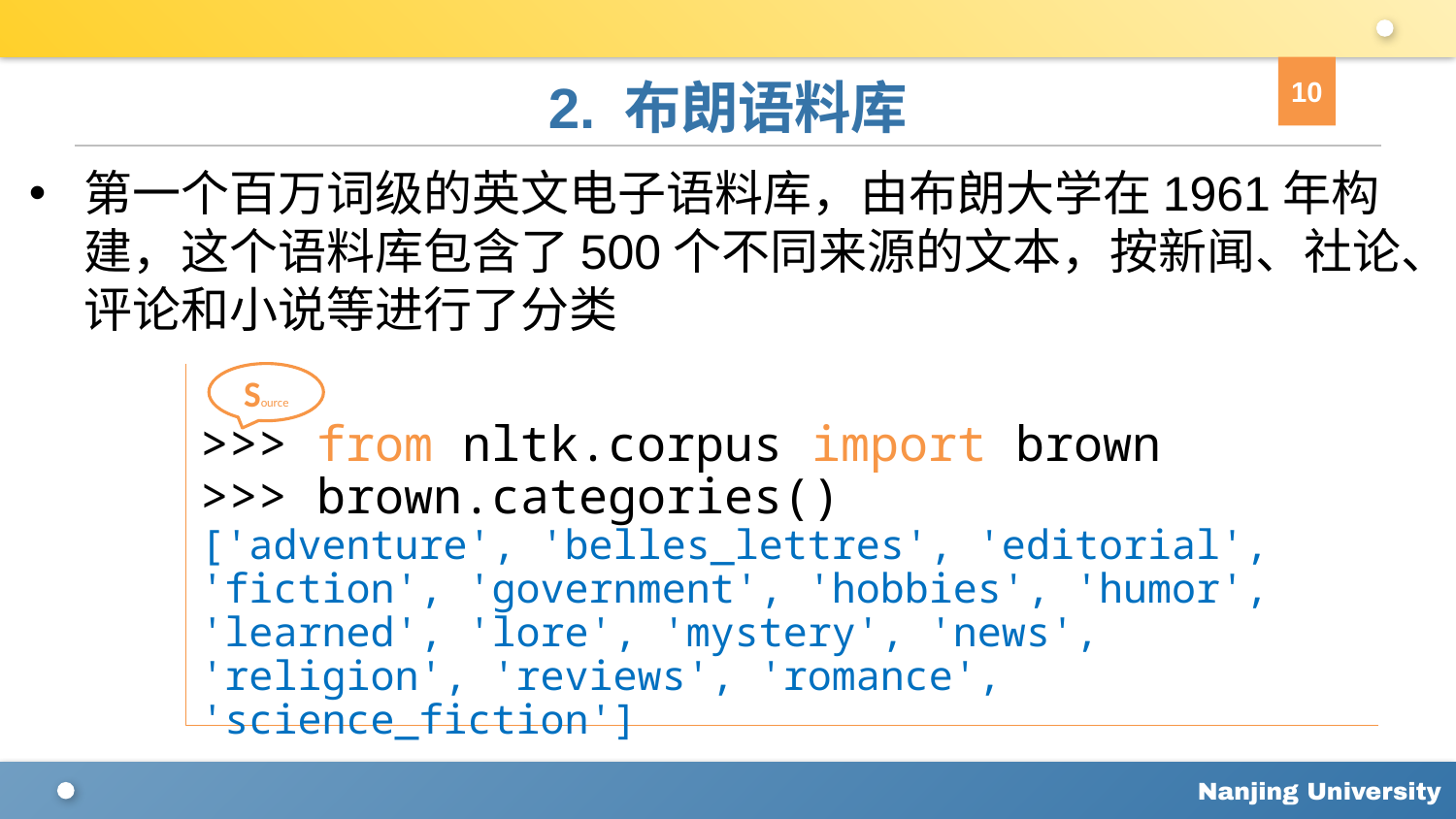

10
# 2. 布朗语料库
第一个百万词级的英文电子语料库，由布朗大学在1961年构建，这个语料库包含了500个不同来源的文本，按新闻、社论、评论和小说等进行了分类

>>> from nltk.corpus import brown
>>> brown.categories()
['adventure', 'belles_lettres', 'editorial', 'fiction', 'government', 'hobbies', 'humor', 'learned', 'lore', 'mystery', 'news', 'religion', 'reviews', 'romance', 'science_fiction']
Source